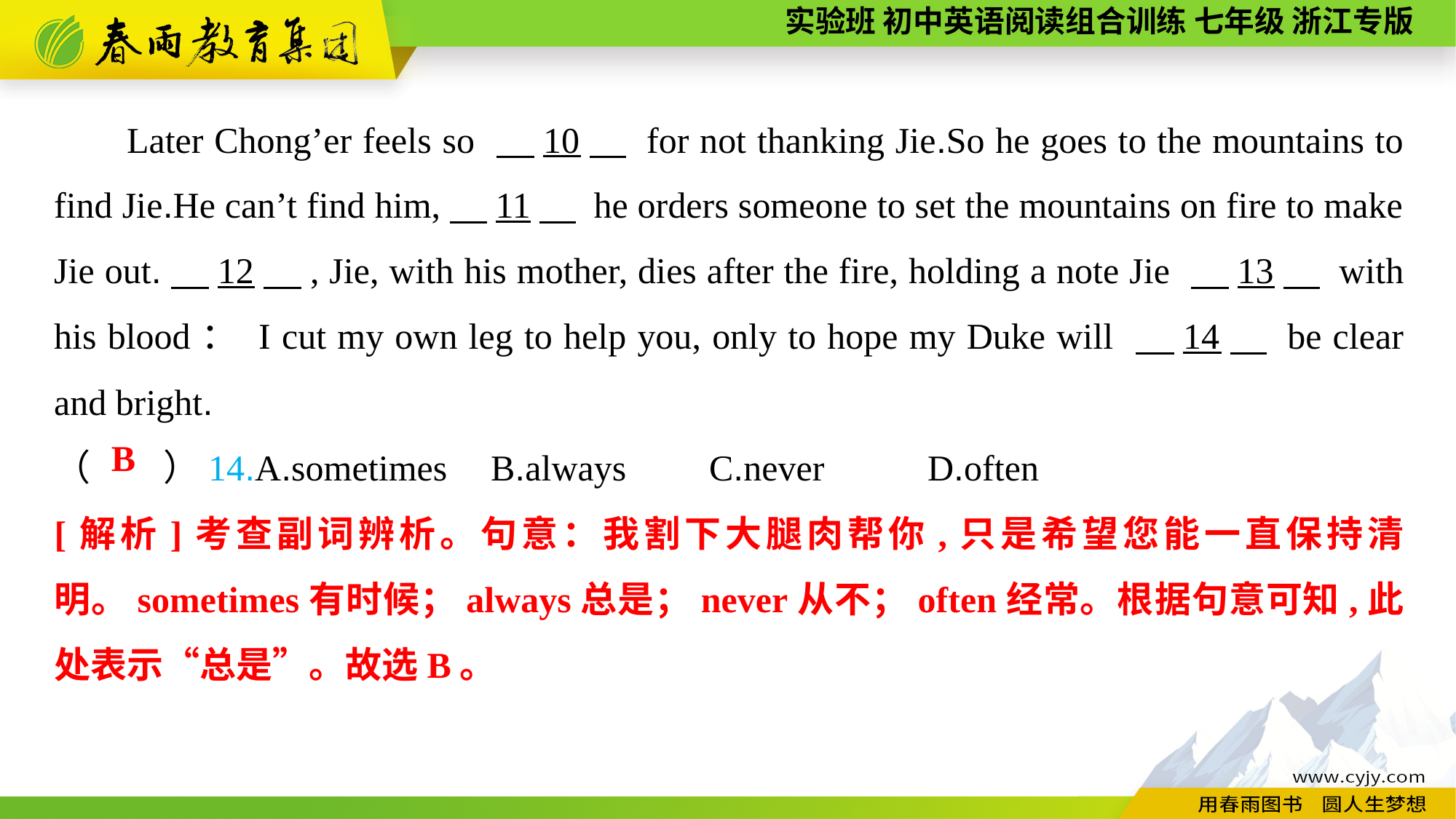

Later Chong’er feels so 　10　 for not thanking Jie.So he goes to the mountains to find Jie.He can’t find him,　11　 he orders someone to set the mountains on fire to make Jie out.　12　, Jie, with his mother, dies after the fire, holding a note Jie 　13　 with his blood： I cut my own leg to help you, only to hope my Duke will 　14　 be clear and bright.
（　　）14.A.sometimes	B.always	C.never	D.often
B
[解析]考查副词辨析。句意：我割下大腿肉帮你,只是希望您能一直保持清明。sometimes有时候；always总是；never从不；often经常。根据句意可知,此处表示“总是”。故选B。